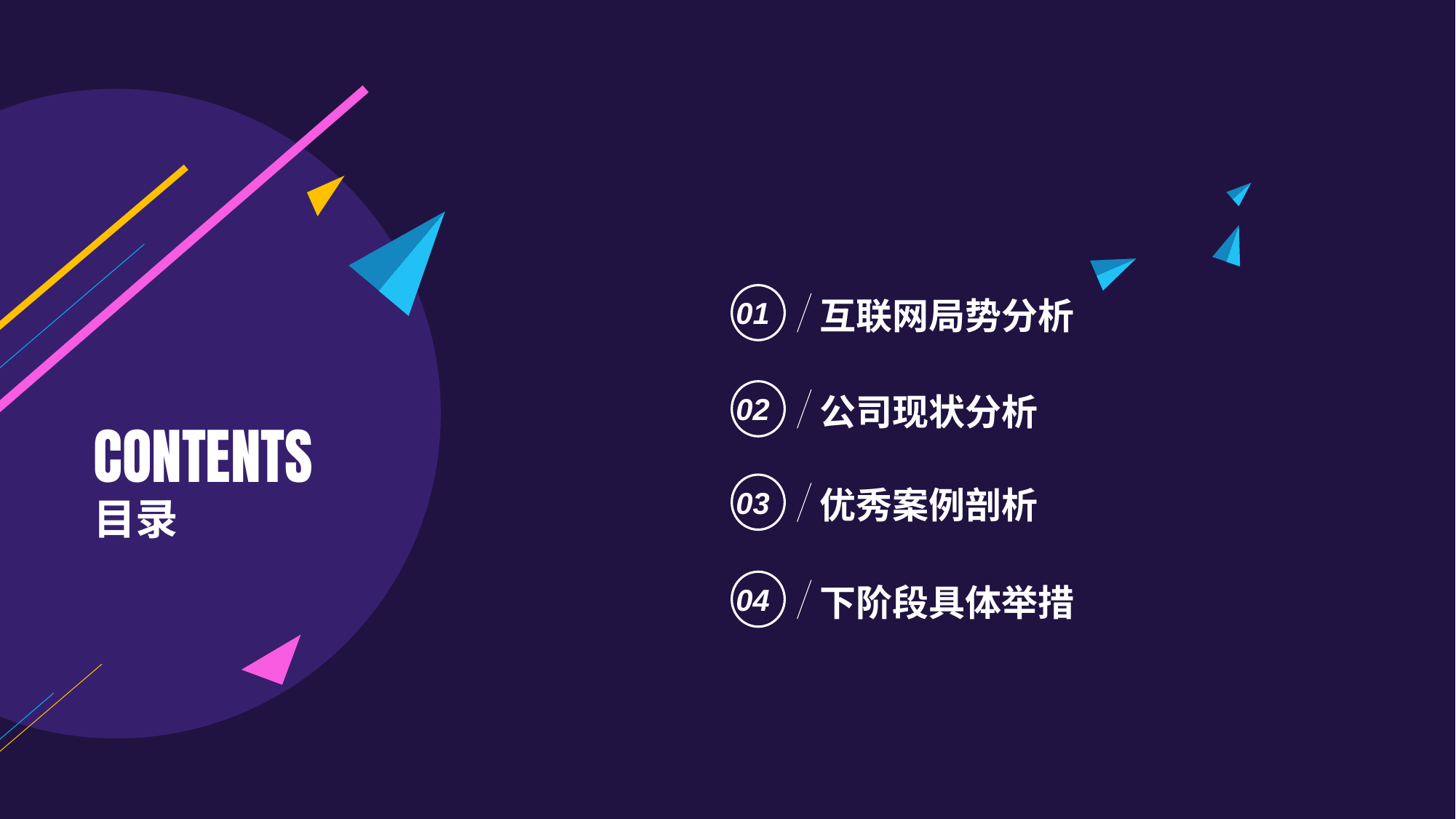

01
互联网局势分析

02
公司现状分析
CONTENTS

03
优秀案例剖析
目录

04
下阶段具体举措